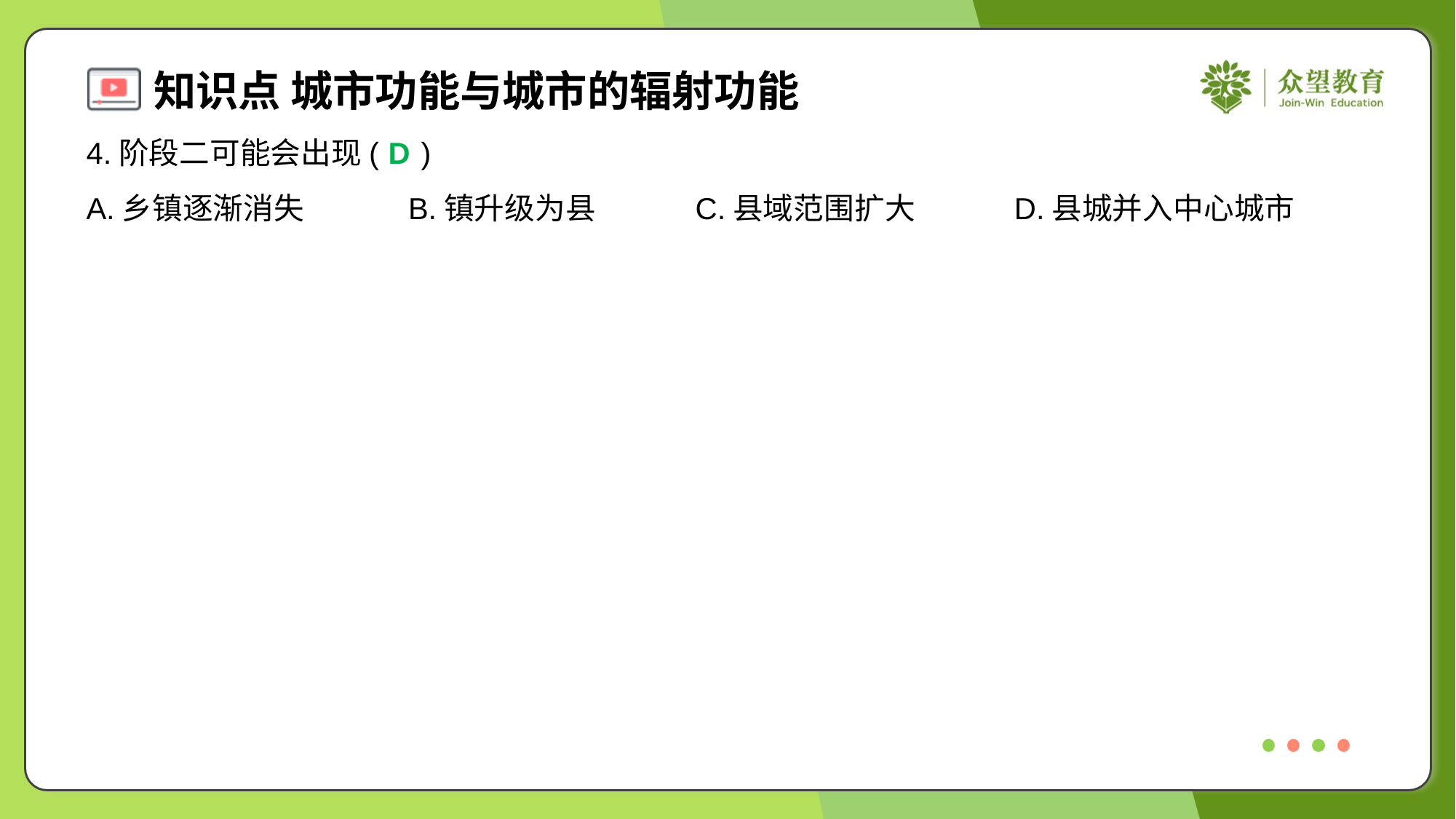

4.阶段二可能会出现(     )
D
A.乡镇逐渐消失	B.镇升级为县	C.县域范围扩大	D.县城并入中心城市